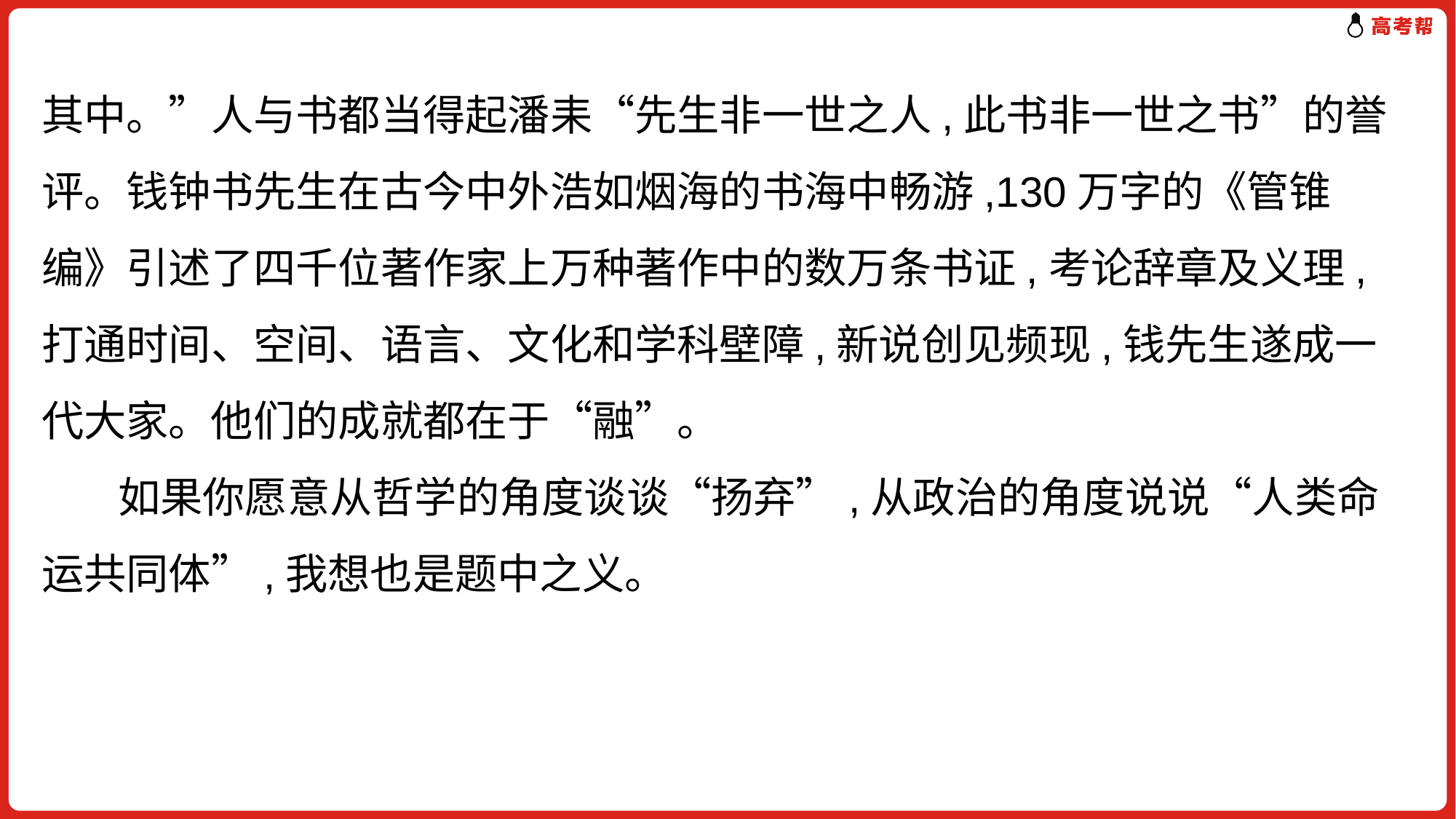

其中。”人与书都当得起潘耒“先生非一世之人,此书非一世之书”的誉评。钱钟书先生在古今中外浩如烟海的书海中畅游,130万字的《管锥编》引述了四千位著作家上万种著作中的数万条书证,考论辞章及义理,打通时间、空间、语言、文化和学科壁障,新说创见频现,钱先生遂成一代大家。他们的成就都在于“融”。
       如果你愿意从哲学的角度谈谈“扬弃”,从政治的角度说说“人类命运共同体”,我想也是题中之义。